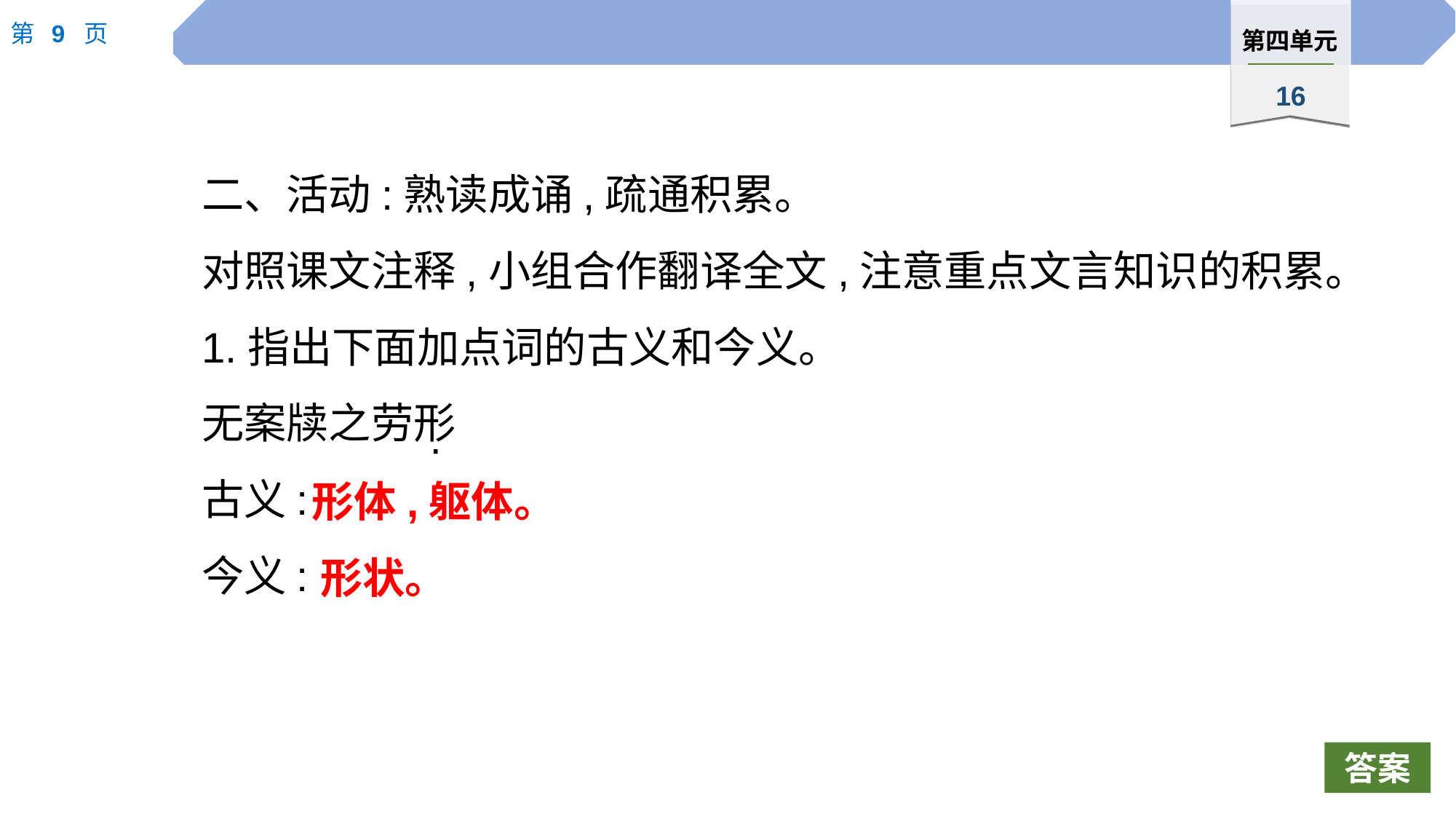

二、活动:熟读成诵,疏通积累。
对照课文注释,小组合作翻译全文,注意重点文言知识的积累。
1.指出下面加点词的古义和今义。
无案牍之劳形
古义:
今义:

·
形体,躯体。
形状。
答案